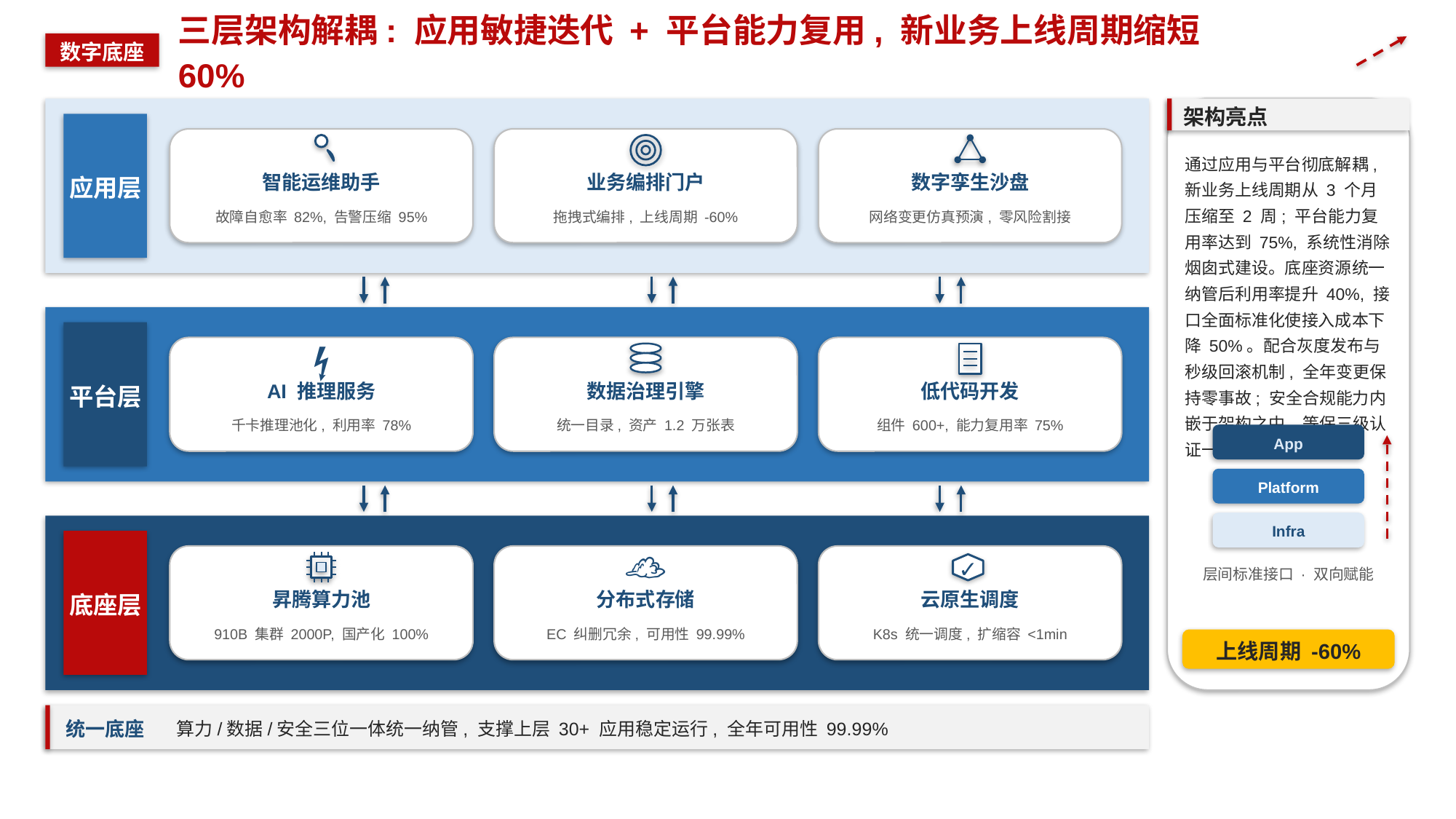

三层架构解耦: 应用敏捷迭代 + 平台能力复用, 新业务上线周期缩短 60%

数字底座

架构亮点

应用层

通过应用与平台彻底解耦, 新业务上线周期从 3 个月压缩至 2 周; 平台能力复用率达到 75%, 系统性消除烟囱式建设。底座资源统一纳管后利用率提升 40%, 接口全面标准化使接入成本下降 50%。配合灰度发布与秒级回滚机制, 全年变更保持零事故; 安全合规能力内嵌于架构之中, 等保三级认证一次通过。

智能运维助手
业务编排门户
数字孪生沙盘
故障自愈率 82%, 告警压缩 95%
拖拽式编排, 上线周期 -60%
网络变更仿真预演, 零风险割接

平台层
⚡

AI 推理服务
数据治理引擎
低代码开发
千卡推理池化, 利用率 78%
统一目录, 资产 1.2 万张表
组件 600+, 能力复用率 75%

App

Platform

Infra

底座层
☁

✓

层间标准接口 · 双向赋能

昇腾算力池
分布式存储
云原生调度
910B 集群 2000P, 国产化 100%
EC 纠删冗余, 可用性 99.99%
K8s 统一调度, 扩缩容 <1min

上线周期 -60%

统一底座
算力/数据/安全三位一体统一纳管, 支撑上层 30+ 应用稳定运行, 全年可用性 99.99%